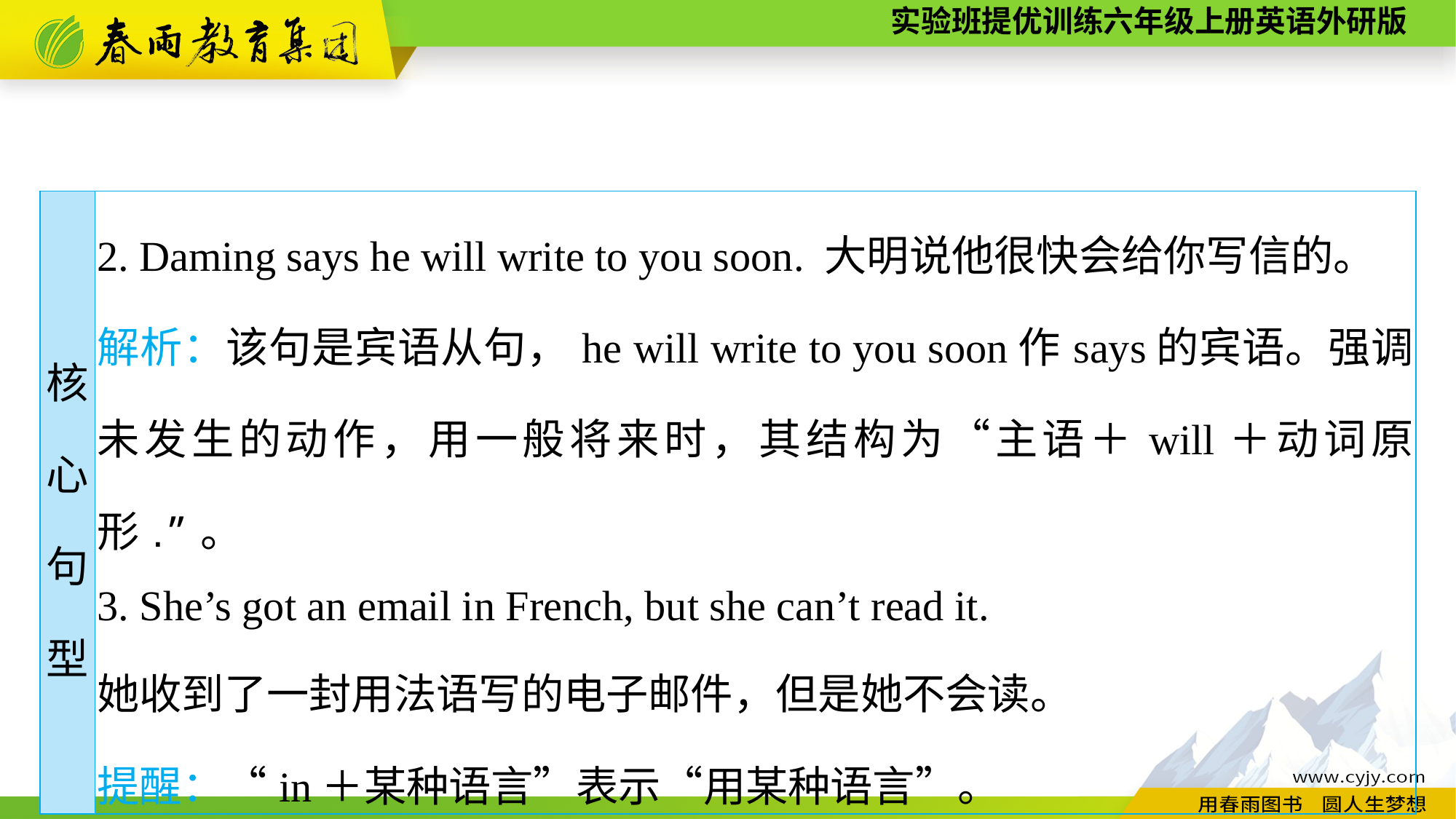

| 核 心 句 型 | 2. Daming says he will write to you soon. 大明说他很快会给你写信的。 解析：该句是宾语从句，he will write to you soon作says的宾语。强调未发生的动作，用一般将来时，其结构为“主语＋will＋动词原形.”。 3. She’s got an email in French, but she can’t read it. 她收到了一封用法语写的电子邮件，但是她不会读。 提醒：“in＋某种语言”表示“用某种语言”。 |
| --- | --- |